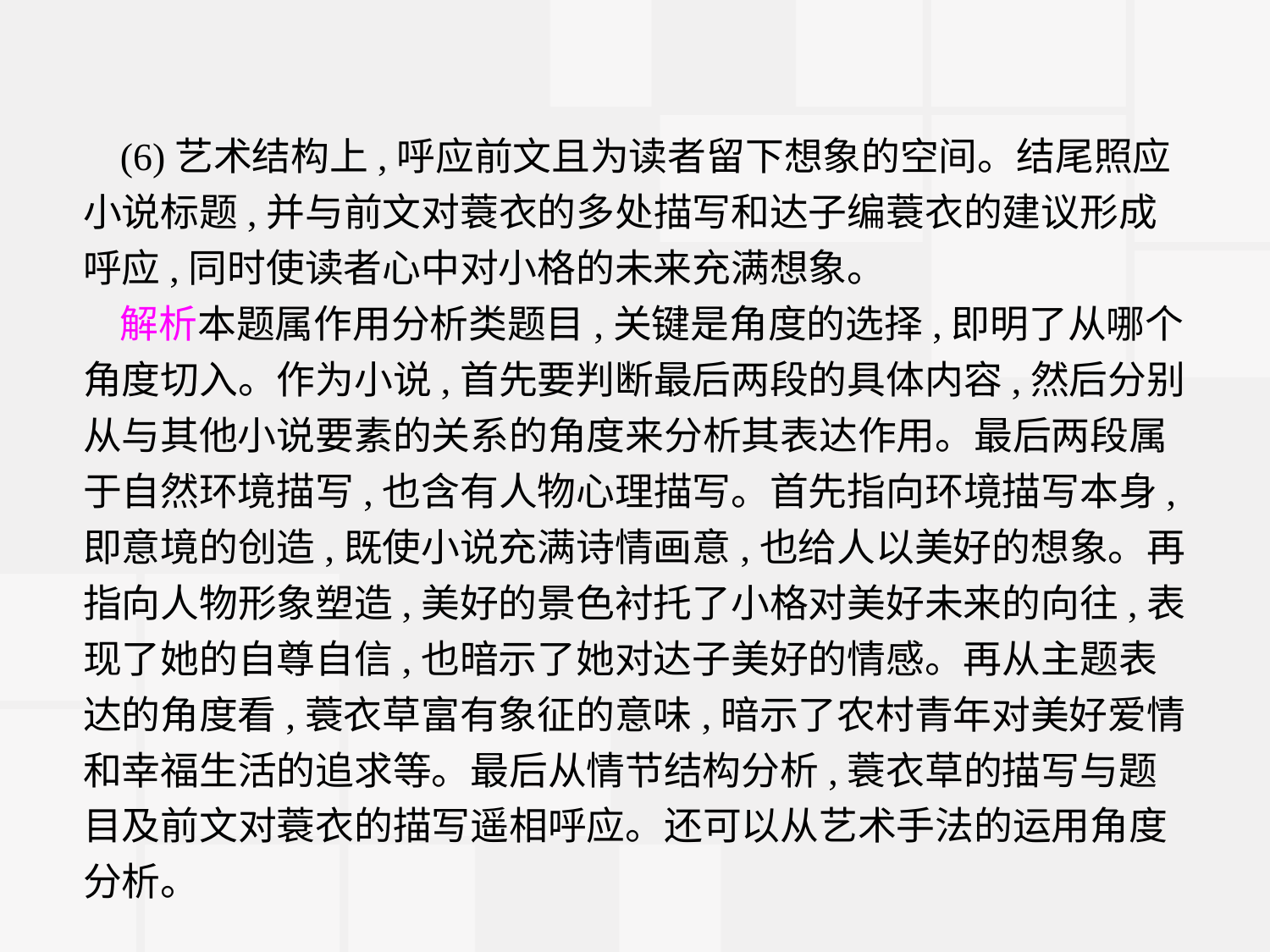

(6)艺术结构上,呼应前文且为读者留下想象的空间。结尾照应小说标题,并与前文对蓑衣的多处描写和达子编蓑衣的建议形成呼应,同时使读者心中对小格的未来充满想象。
解析本题属作用分析类题目,关键是角度的选择,即明了从哪个角度切入。作为小说,首先要判断最后两段的具体内容,然后分别从与其他小说要素的关系的角度来分析其表达作用。最后两段属于自然环境描写,也含有人物心理描写。首先指向环境描写本身,即意境的创造,既使小说充满诗情画意,也给人以美好的想象。再指向人物形象塑造,美好的景色衬托了小格对美好未来的向往,表现了她的自尊自信,也暗示了她对达子美好的情感。再从主题表达的角度看,蓑衣草富有象征的意味,暗示了农村青年对美好爱情和幸福生活的追求等。最后从情节结构分析,蓑衣草的描写与题目及前文对蓑衣的描写遥相呼应。还可以从艺术手法的运用角度分析。